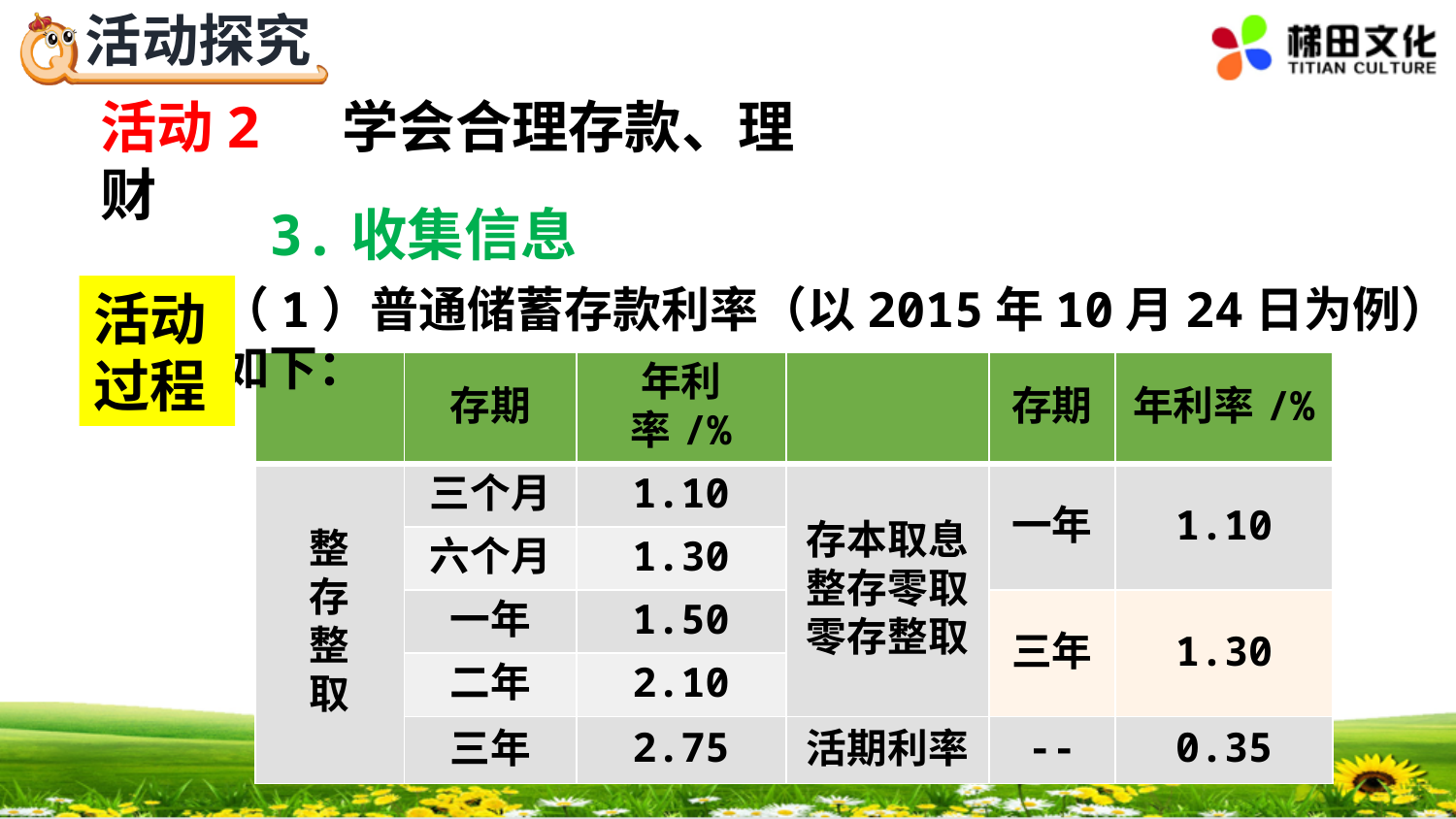

活动2  学会合理存款、理财
3.收集信息
（1）普通储蓄存款利率（以2015年10月24日为例）如下：
活动过程
|  | 存期 | 年利率/% |  | 存期 | 年利率/% |
| --- | --- | --- | --- | --- | --- |
| 整 存 整 取 | 三个月 | 1.10 | 存本取息 整存零取 零存整取 | 一年 | 1.10 |
|  | 六个月 | 1.30 |  |  |  |
|  | 一年 | 1.50 |  | 三年 | 1.30 |
|  | 二年 | 2.10 |  |  |  |
|  | 三年 | 2.75 | 活期利率 | -- | 0.35 |